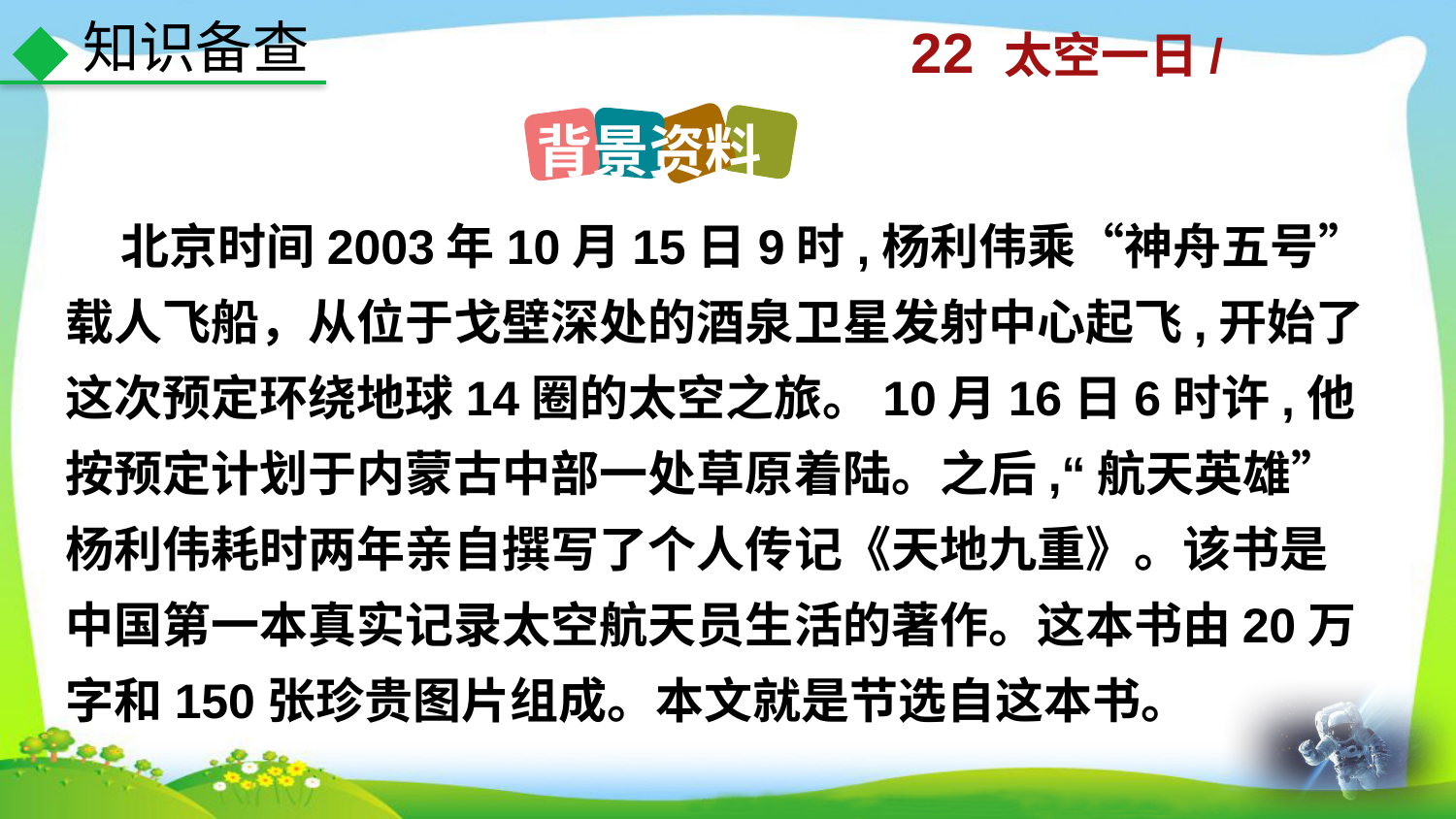

知识备查

背景资料

    北京时间2003年10月15日9时,杨利伟乘“神舟五号”载人飞船，从位于戈壁深处的酒泉卫星发射中心起飞,开始了这次预定环绕地球14圈的太空之旅。10月16日6时许,他按预定计划于内蒙古中部一处草原着陆。之后,“航天英雄”杨利伟耗时两年亲自撰写了个人传记《天地九重》。该书是中国第一本真实记录太空航天员生活的著作。这本书由20万字和150张珍贵图片组成。本文就是节选自这本书。